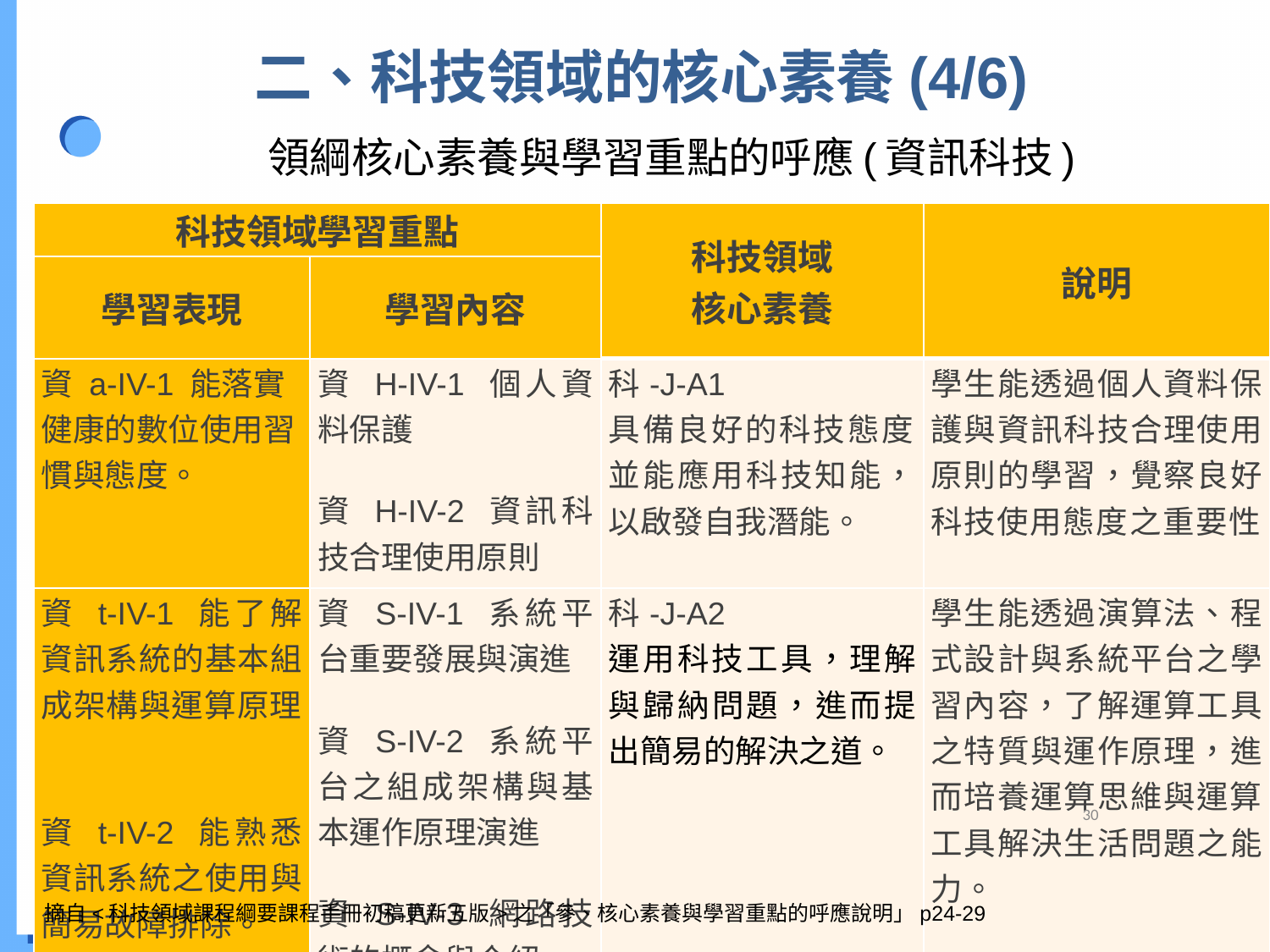

二、科技領域的核心素養(4/6)
# 領綱核心素養與學習重點的呼應(資訊科技)
| 科技領域學習重點 |  | 科技領域 核心素養 | 說明 |
| --- | --- | --- | --- |
| 學習表現 | 學習內容 |  |  |
| 資 a-IV-1 能落實健康的數位使用習慣與態度。 | 資 H-IV-1 個人資料保護 資 H-IV-2 資訊科技合理使用原則 | 科-J-A1 具備良好的科技態度，並能應用科技知能，以啟發自我潛能。 | 學生能透過個人資料保護與資訊科技合理使用原則的學習，覺察良好科技使用態度之重要性。 |
| 資 t-IV-1 能了解資訊系統的基本組成架構與運算原理。 資 t-IV-2 能熟悉資訊系統之使用與簡易故障排除。 | 資 S-IV-1 系統平台重要發展與演進 資 S-IV-2 系統平台之組成架構與基本運作原理演進 資 S-IV-3 網路技術的概念與介紹 | 科-J-A2 運用科技工具，理解與歸納問題，進而提出簡易的解決之道。 | 學生能透過演算法、程式設計與系統平台之學習內容，了解運算工具之特質與運作原理，進而培養運算思維與運算工具解決生活問題之能力。 |
30
摘自<科技領域課程綱要課程手冊初稿更新五版>之「參、核心素養與學習重點的呼應說明」p24-29